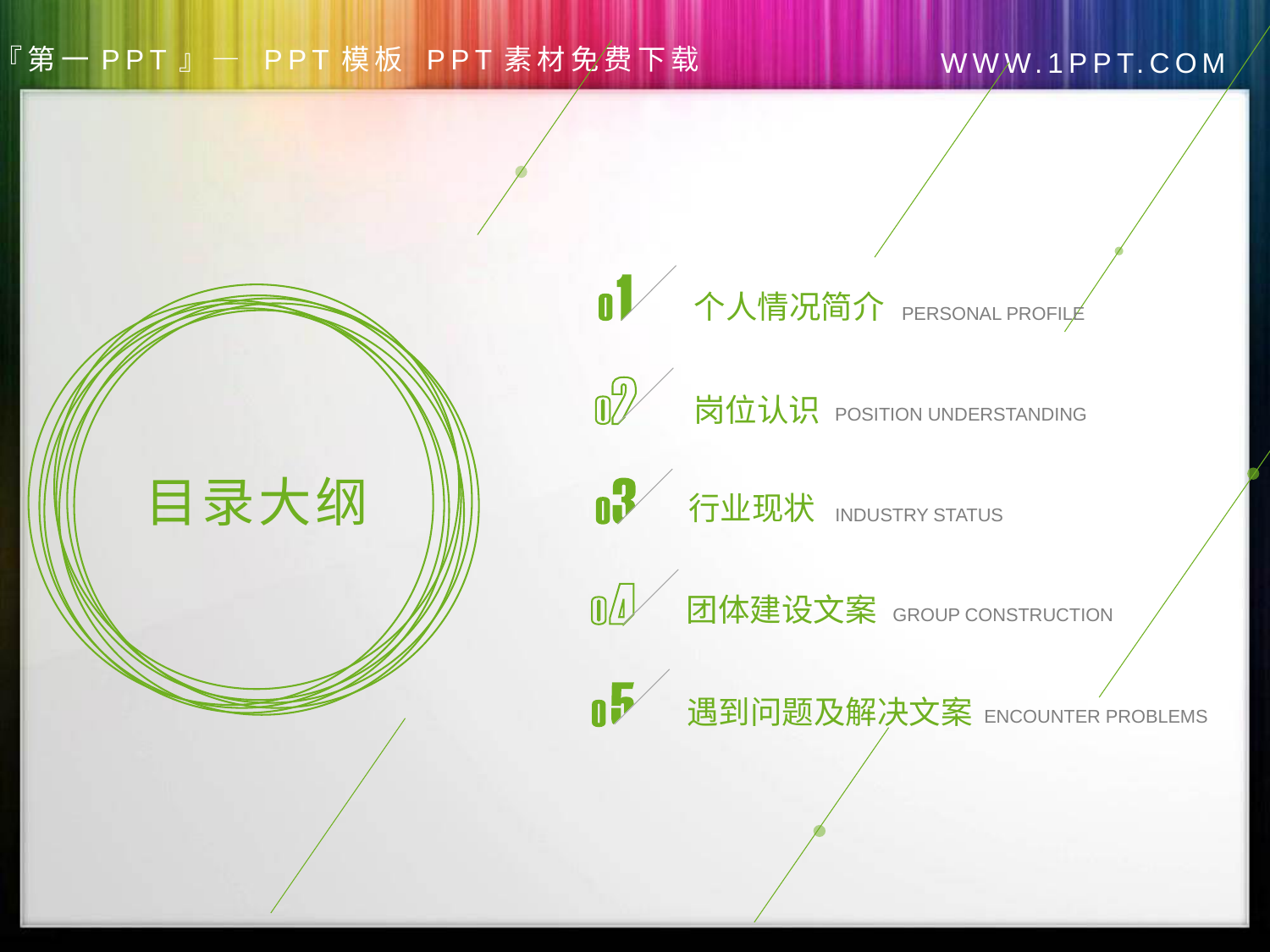

个人情况简介

PERSONAL PROFILE

目录大纲

岗位认识

POSITION UNDERSTANDING

行业现状
INDUSTRY STATUS

团体建设文案

GROUP CONSTRUCTION

遇到问题及解决文案
ENCOUNTER PROBLEMS